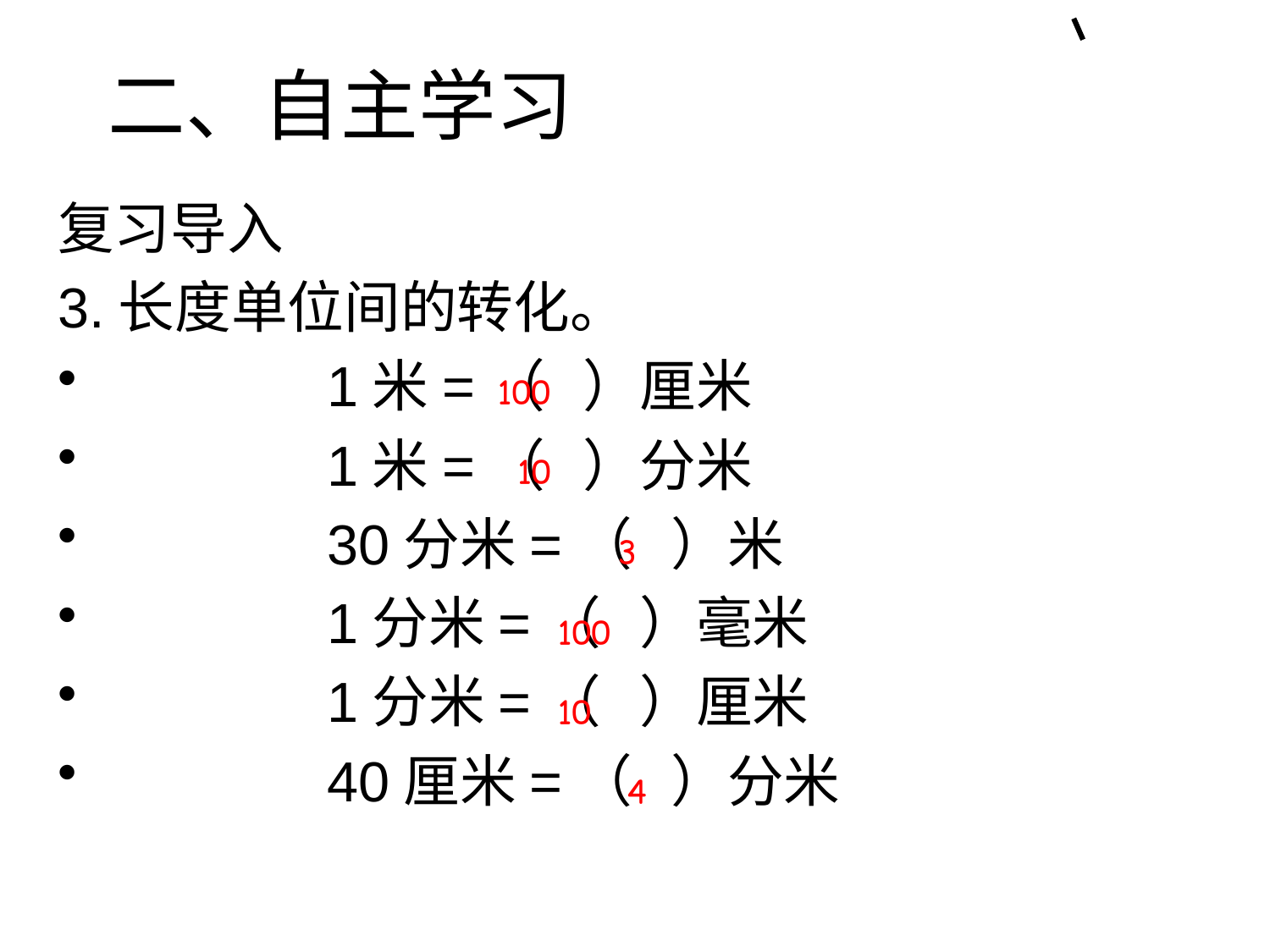

# 二、自主学习
复习导入
3.长度单位间的转化。
          1米=（   ）厘米
          1米=（   ）分米
          30分米=（   ）米
          1分米=（   ）毫米
          1分米=（   ）厘米
          40厘米=（   ）分米

100
10
3
100
10
4